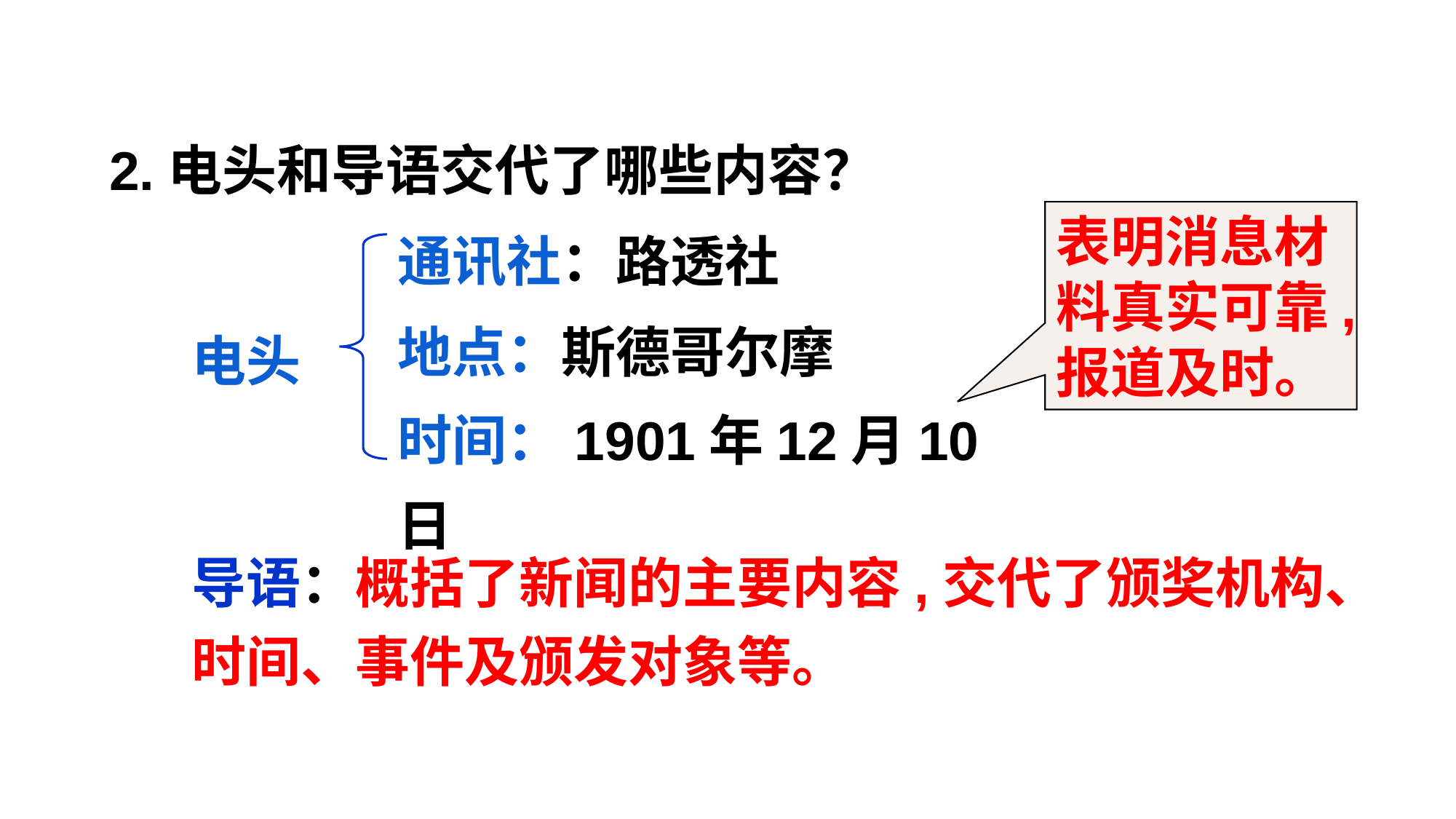

2.电头和导语交代了哪些内容？
通讯社：路透社

地点：斯德哥尔摩
电头
时间：1901年12月10日
表明消息材料真实可靠,报道及时。
导语：概括了新闻的主要内容,交代了颁奖机构、时间、事件及颁发对象等。